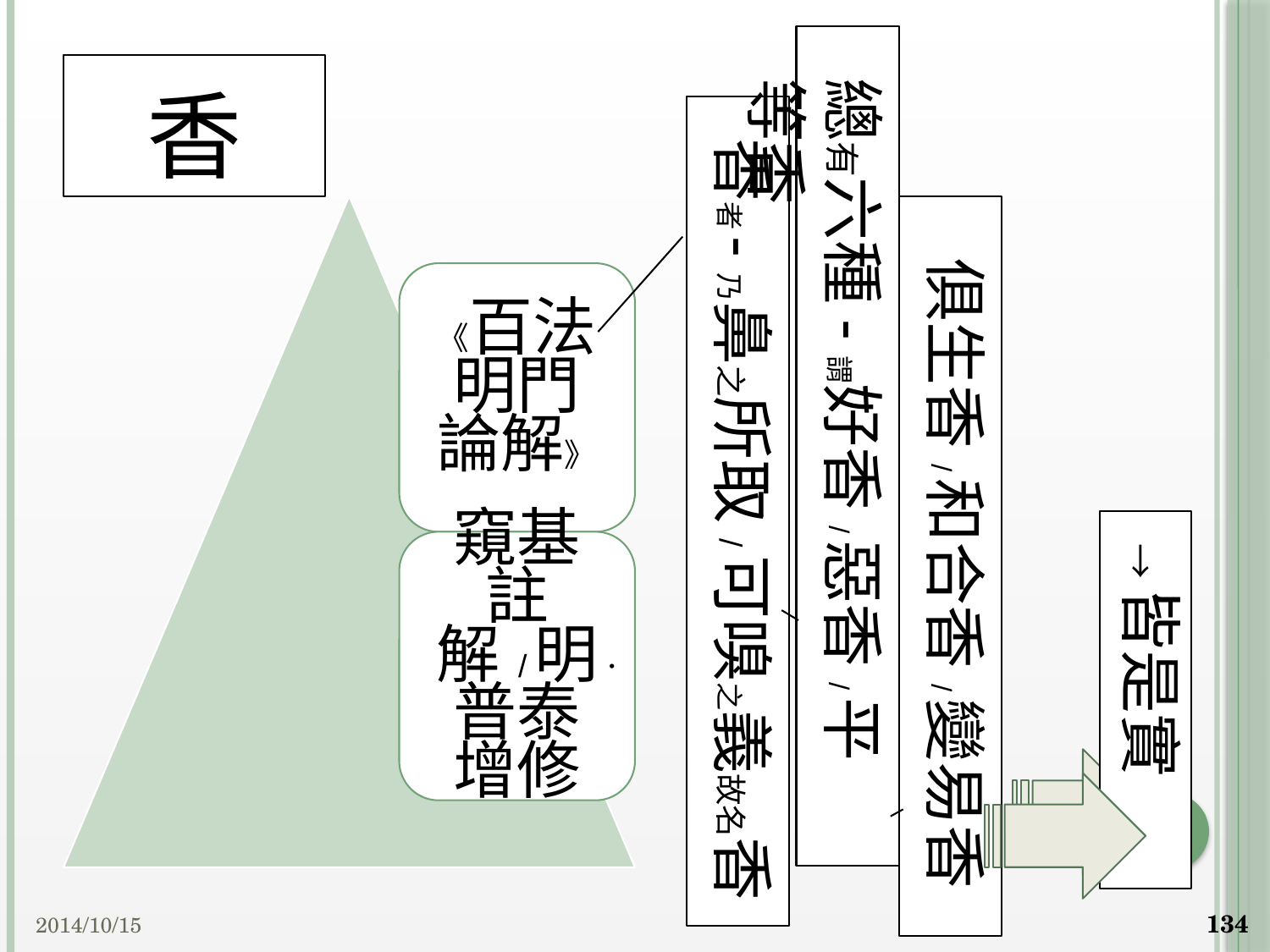

# 香
總有六種-謂好香/惡香/平等香

香者-乃鼻之所取/可嗅之義故名香
窺基註解/明．普泰增修

俱生香/和合香/變易香

→皆是實

134
2014/10/15